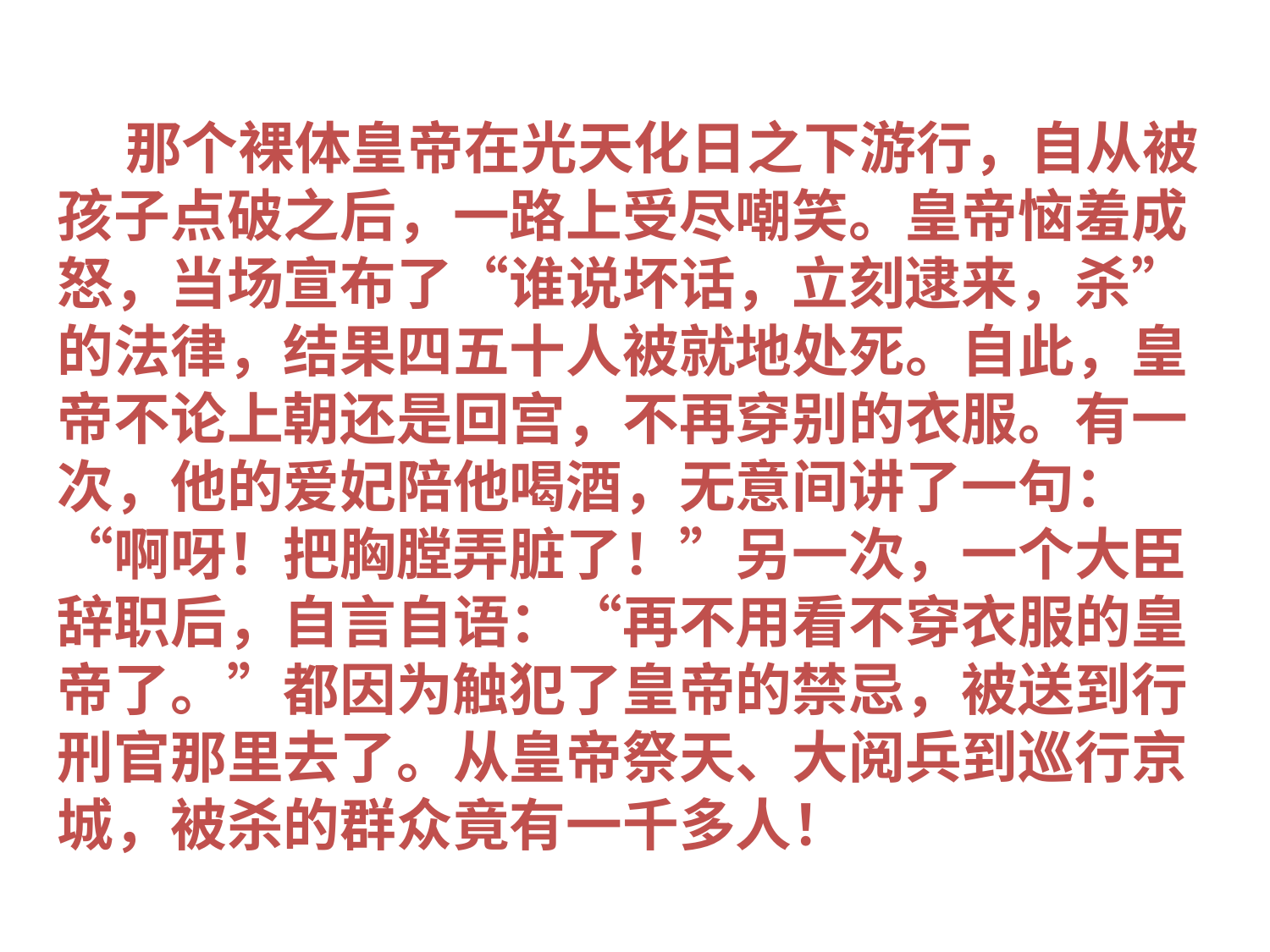

那个裸体皇帝在光天化日之下游行，自从被孩子点破之后，一路上受尽嘲笑。皇帝恼羞成怒，当场宣布了“谁说坏话，立刻逮来，杀”的法律，结果四五十人被就地处死。自此，皇帝不论上朝还是回宫，不再穿别的衣服。有一次，他的爱妃陪他喝酒，无意间讲了一句：“啊呀！把胸膛弄脏了！”另一次，一个大臣辞职后，自言自语：“再不用看不穿衣服的皇帝了。”都因为触犯了皇帝的禁忌，被送到行刑官那里去了。从皇帝祭天、大阅兵到巡行京城，被杀的群众竟有一千多人！